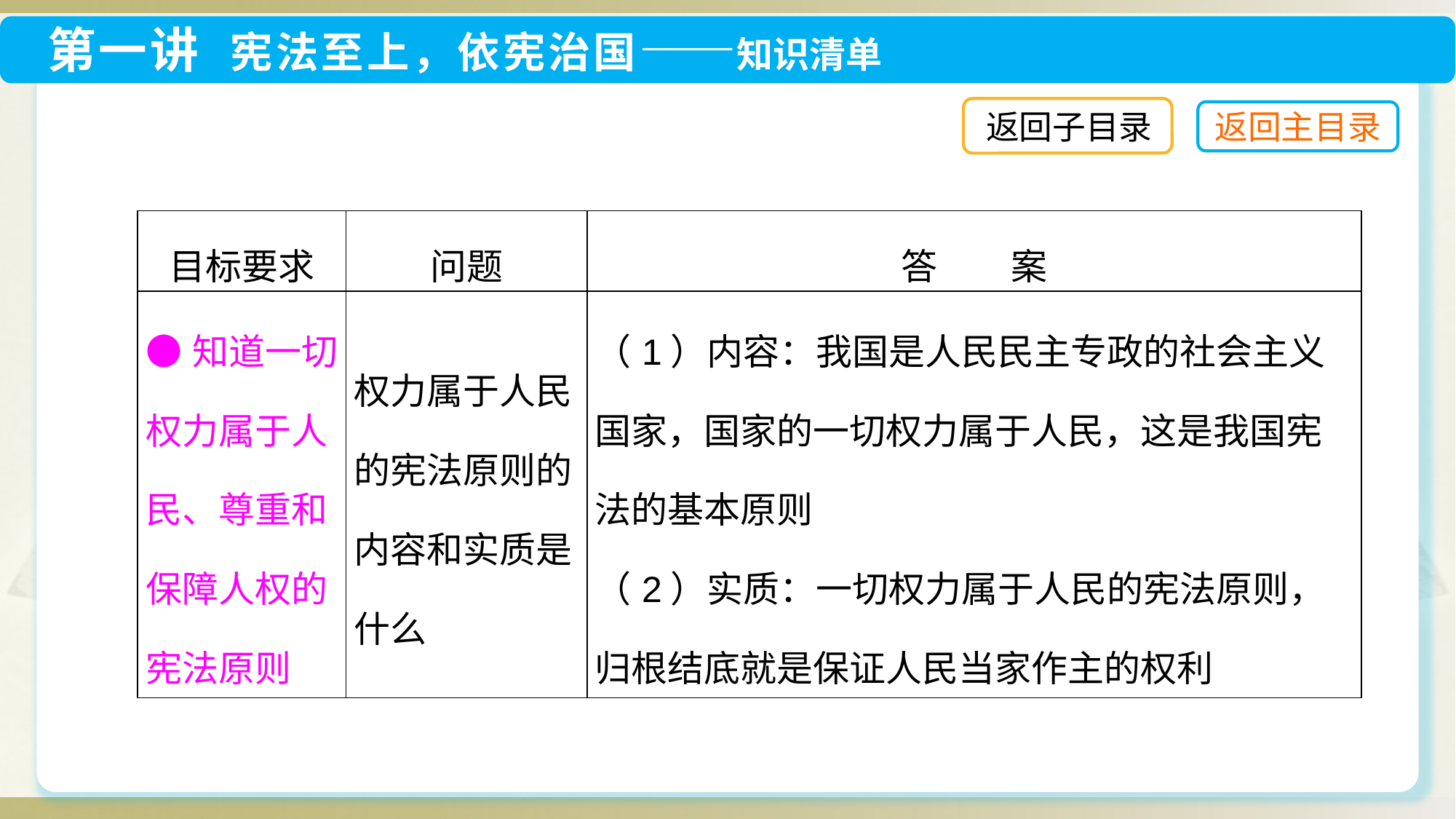

返回子目录
| 目标要求 | 问题 | 答　　案 |
| --- | --- | --- |
| ●知道一切权力属于人民、尊重和保障人权的宪法原则 | 权力属于人民的宪法原则的内容和实质是什么 | （1）内容：我国是人民民主专政的社会主义国家，国家的一切权力属于人民，这是我国宪法的基本原则 （2）实质：一切权力属于人民的宪法原则，归根结底就是保证人民当家作主的权利 |